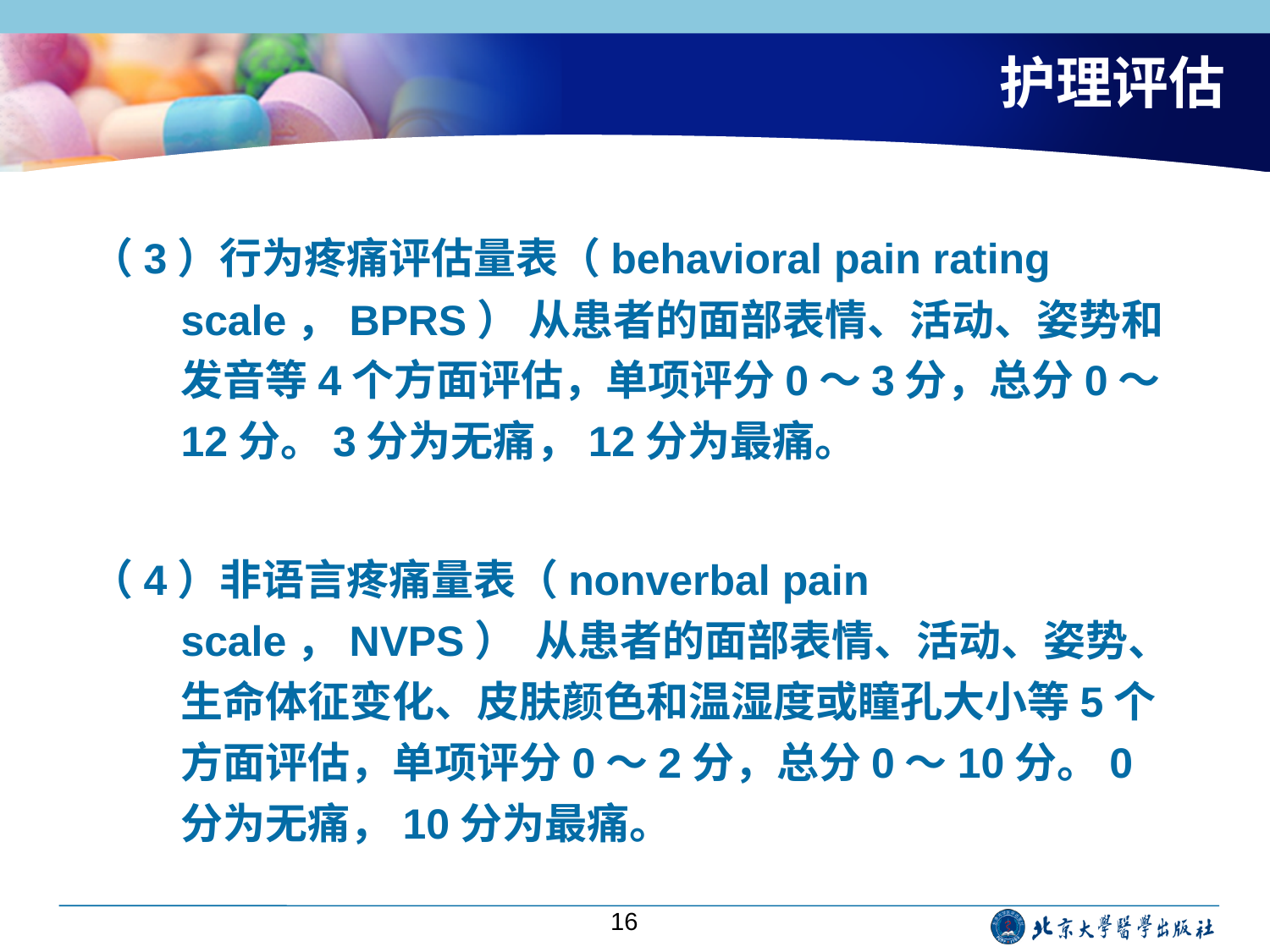

# 护理评估

（3）行为疼痛评估量表（behavioral pain rating scale，BPRS） 从患者的面部表情、活动、姿势和发音等4个方面评估，单项评分0～3分，总分0～12分。3分为无痛，12分为最痛。

（4）非语言疼痛量表（nonverbal pain scale，NVPS）  从患者的面部表情、活动、姿势、生命体征变化、皮肤颜色和温湿度或瞳孔大小等5个方面评估，单项评分0～2分，总分0～10分。0分为无痛，10分为最痛。

16